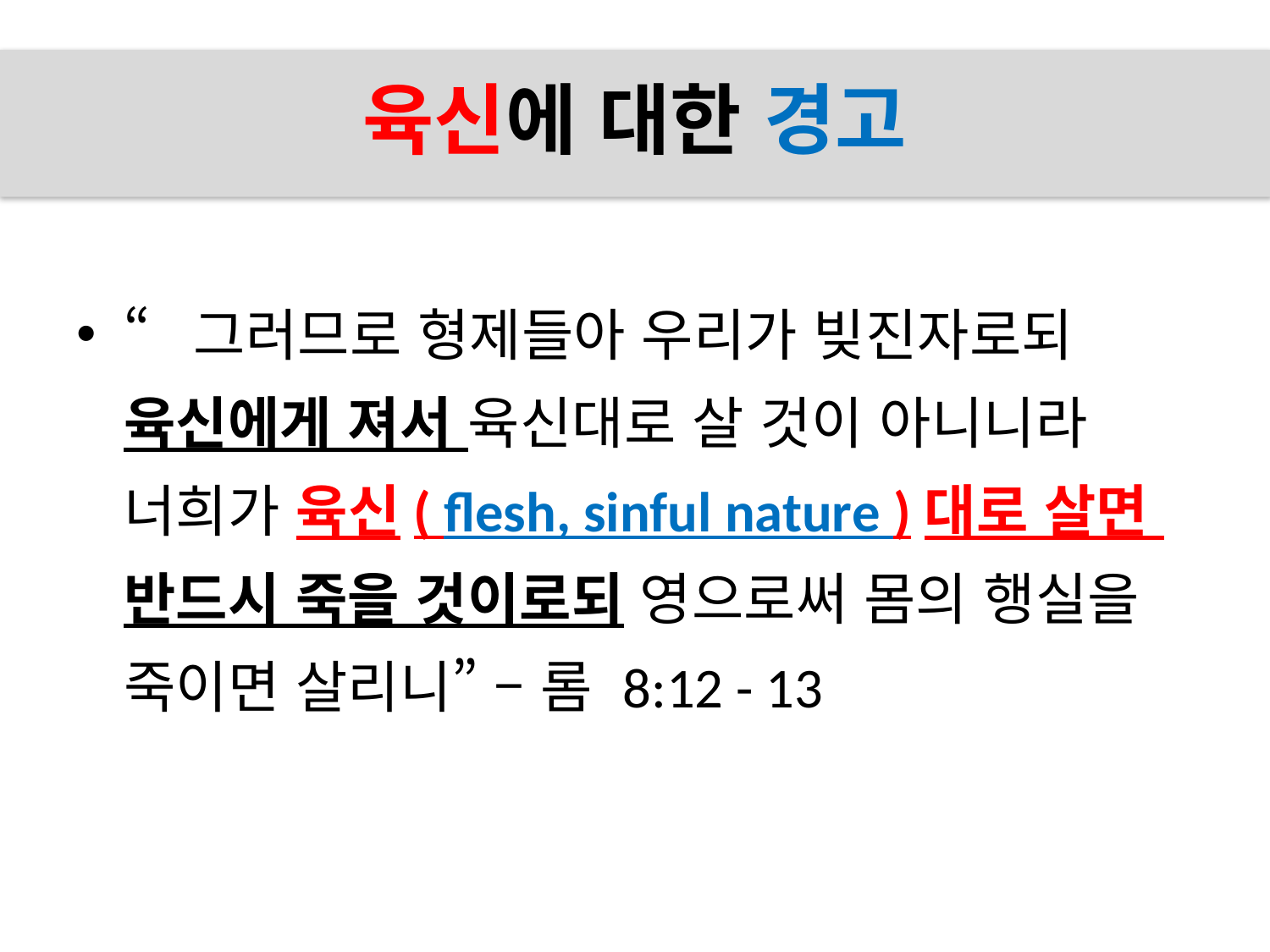

# 육신에 대한 경고

“그러므로 형제들아 우리가 빚진자로되
육신에게 져서 육신대로 살 것이 아니니라
너희가 육신( flesh, sinful nature )대로 살면
반드시 죽을 것이로되 영으로써 몸의 행실을
죽이면 살리니” – 롬 8:12 - 13